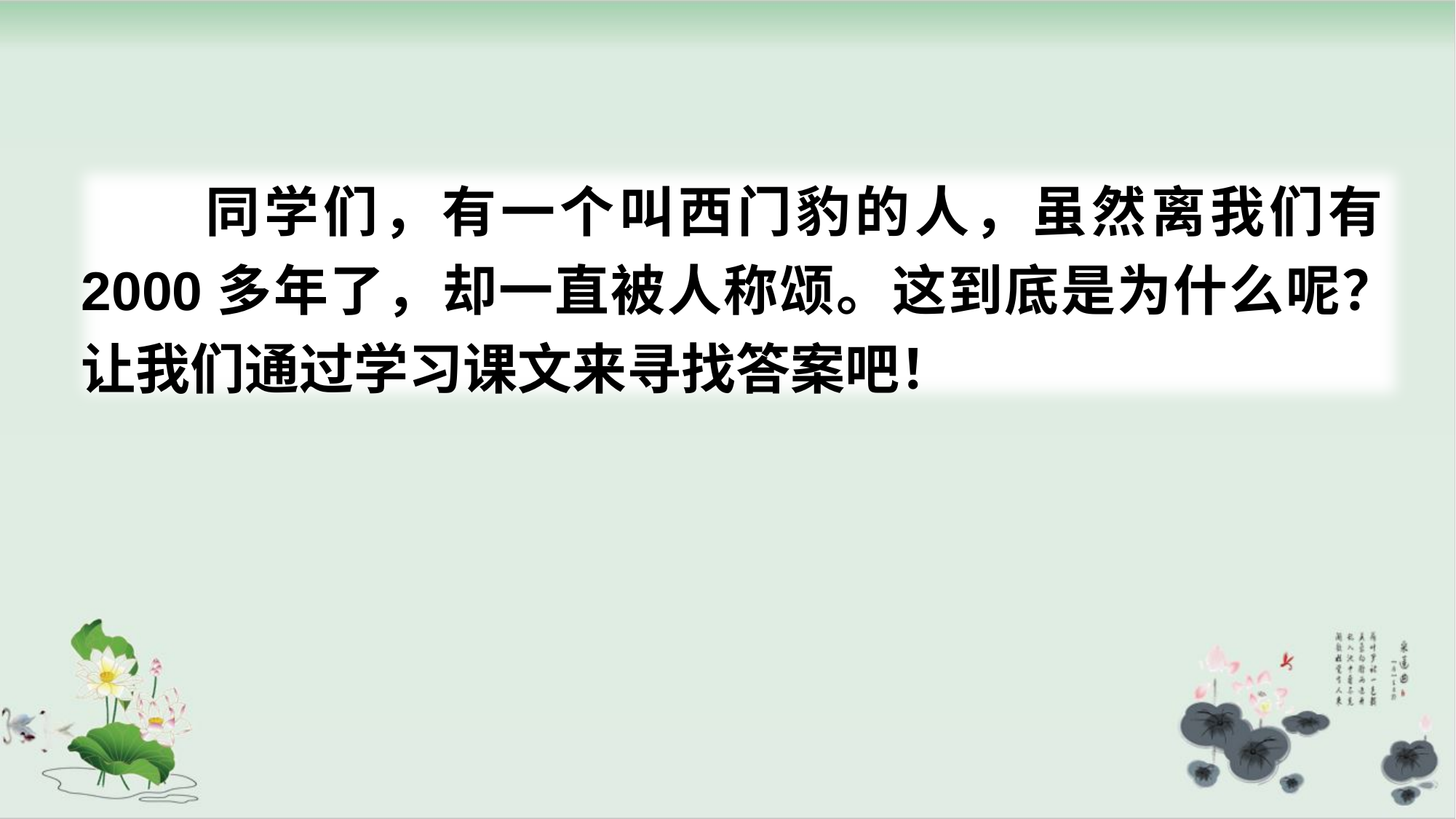

同学们，有一个叫西门豹的人，虽然离我们有2000多年了，却一直被人称颂。这到底是为什么呢？让我们通过学习课文来寻找答案吧！